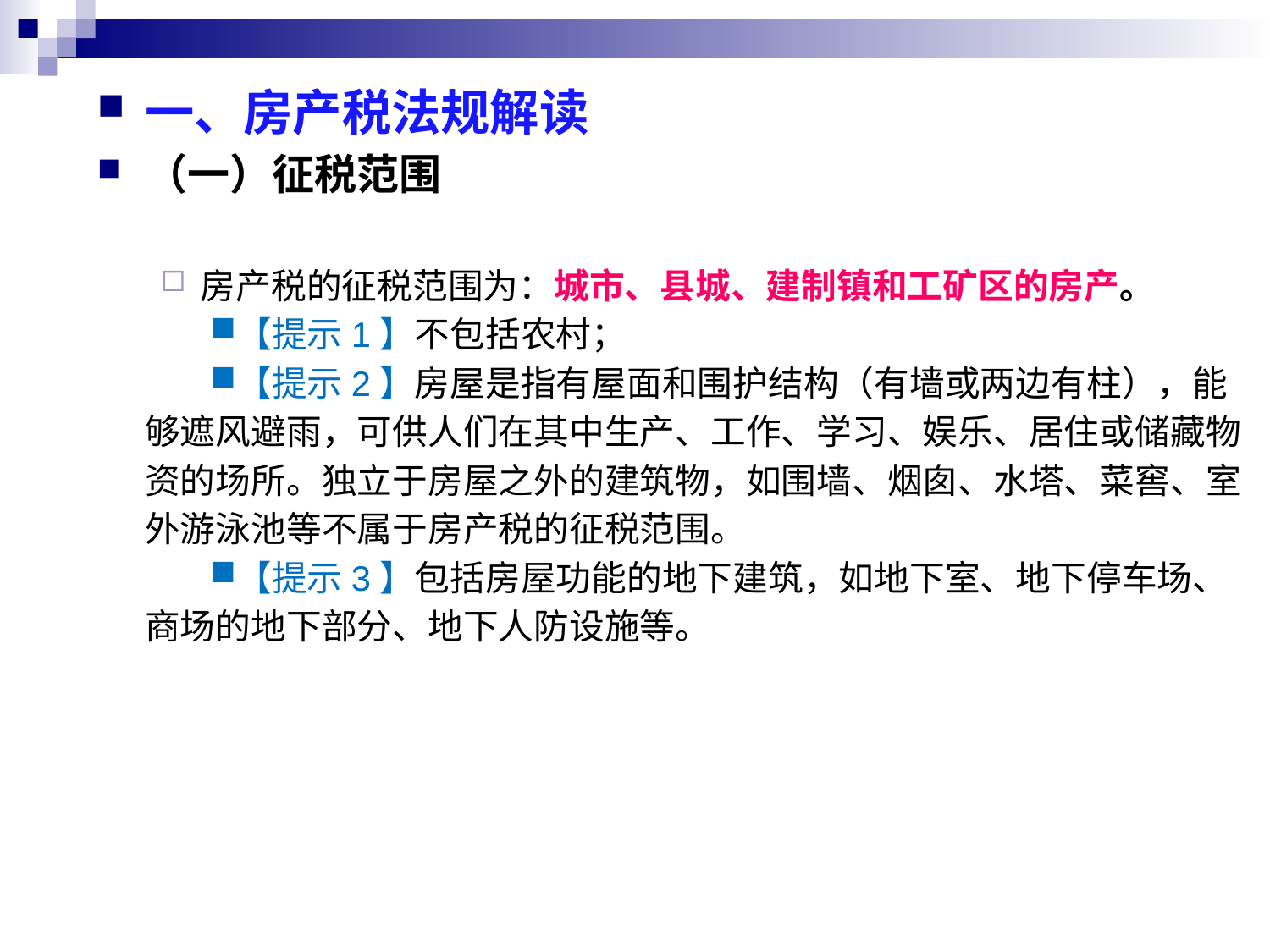

一、房产税法规解读
（一）征税范围

房产税的征税范围为：城市、县城、建制镇和工矿区的房产。
【提示1】不包括农村；
【提示2】房屋是指有屋面和围护结构（有墙或两边有柱），能够遮风避雨，可供人们在其中生产、工作、学习、娱乐、居住或储藏物资的场所。独立于房屋之外的建筑物，如围墙、烟囱、水塔、菜窖、室外游泳池等不属于房产税的征税范围。
【提示3】包括房屋功能的地下建筑，如地下室、地下停车场、商场的地下部分、地下人防设施等。